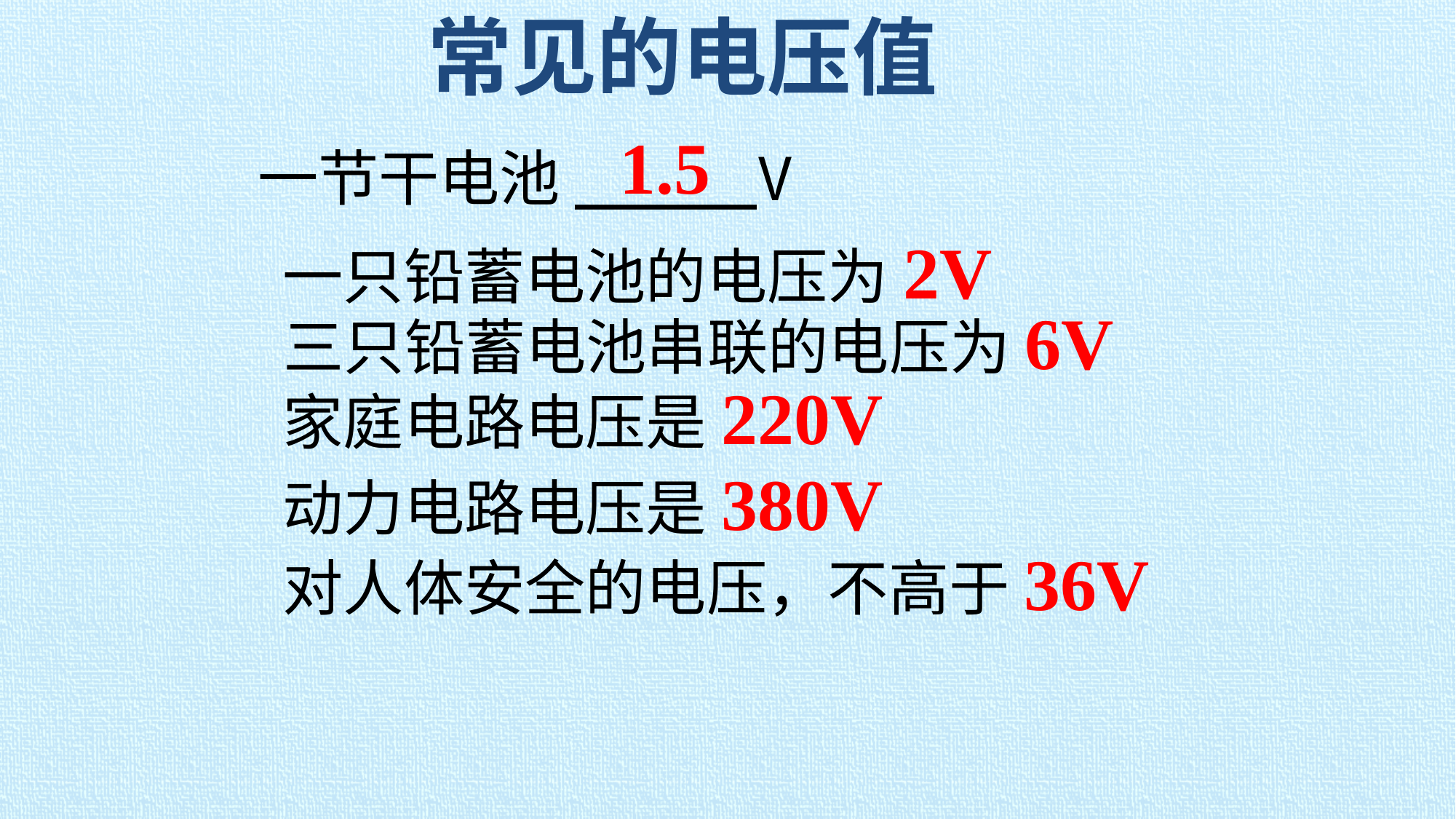

常见的电压值
1.5
一节干电池_____V
一只铅蓄电池的电压为2V
三只铅蓄电池串联的电压为6V
家庭电路电压是220V
动力电路电压是380V
对人体安全的电压，不高于36V